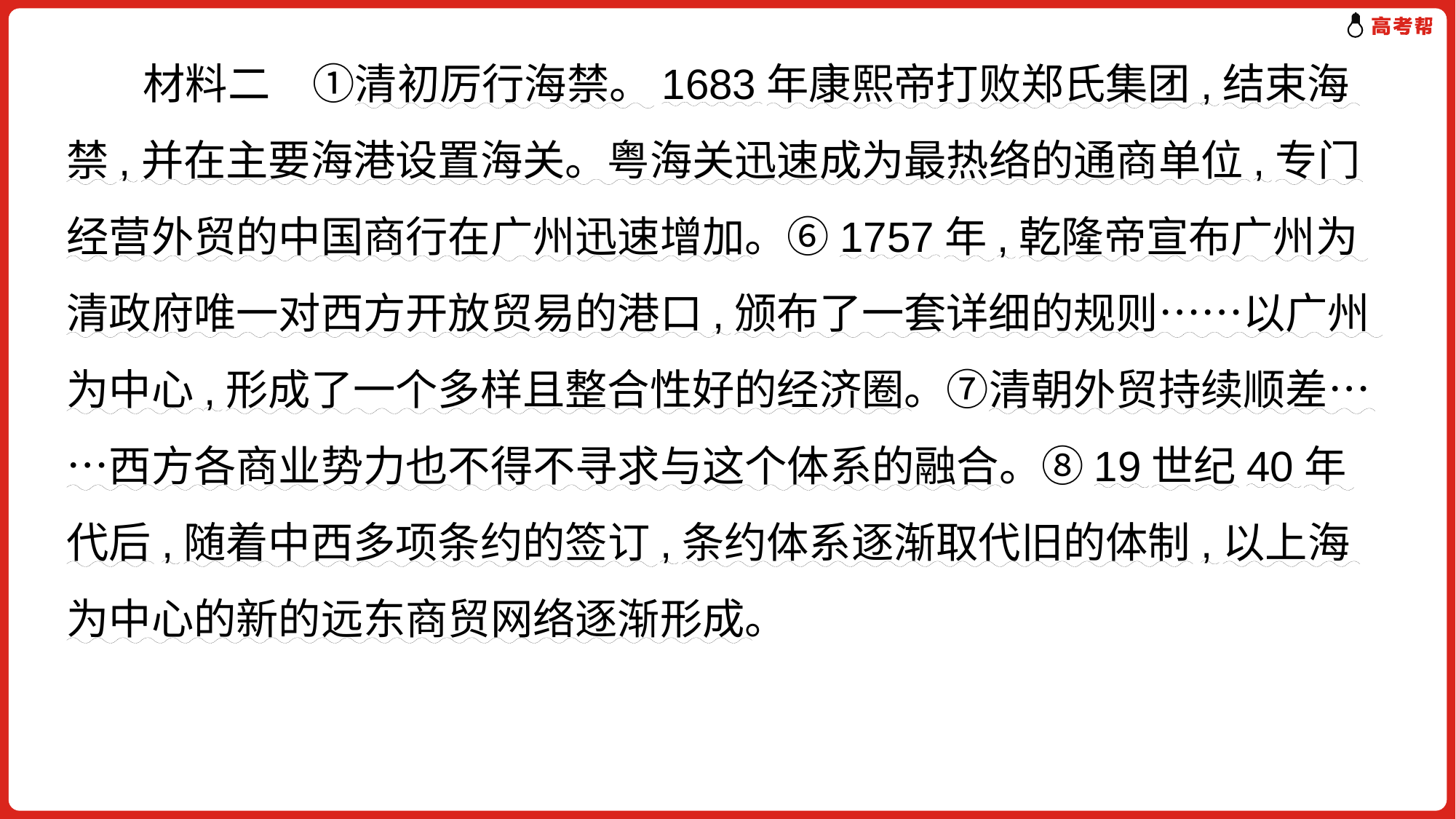

材料二　①清初厉行海禁。1683年康熙帝打败郑氏集团,结束海禁,并在主要海港设置海关。粤海关迅速成为最热络的通商单位,专门经营外贸的中国商行在广州迅速增加。⑥1757年,乾隆帝宣布广州为清政府唯一对西方开放贸易的港口,颁布了一套详细的规则……以广州为中心,形成了一个多样且整合性好的经济圈。⑦清朝外贸持续顺差……西方各商业势力也不得不寻求与这个体系的融合。⑧19世纪40年代后,随着中西多项条约的签订,条约体系逐渐取代旧的体制,以上海为中心的新的远东商贸网络逐渐形成。